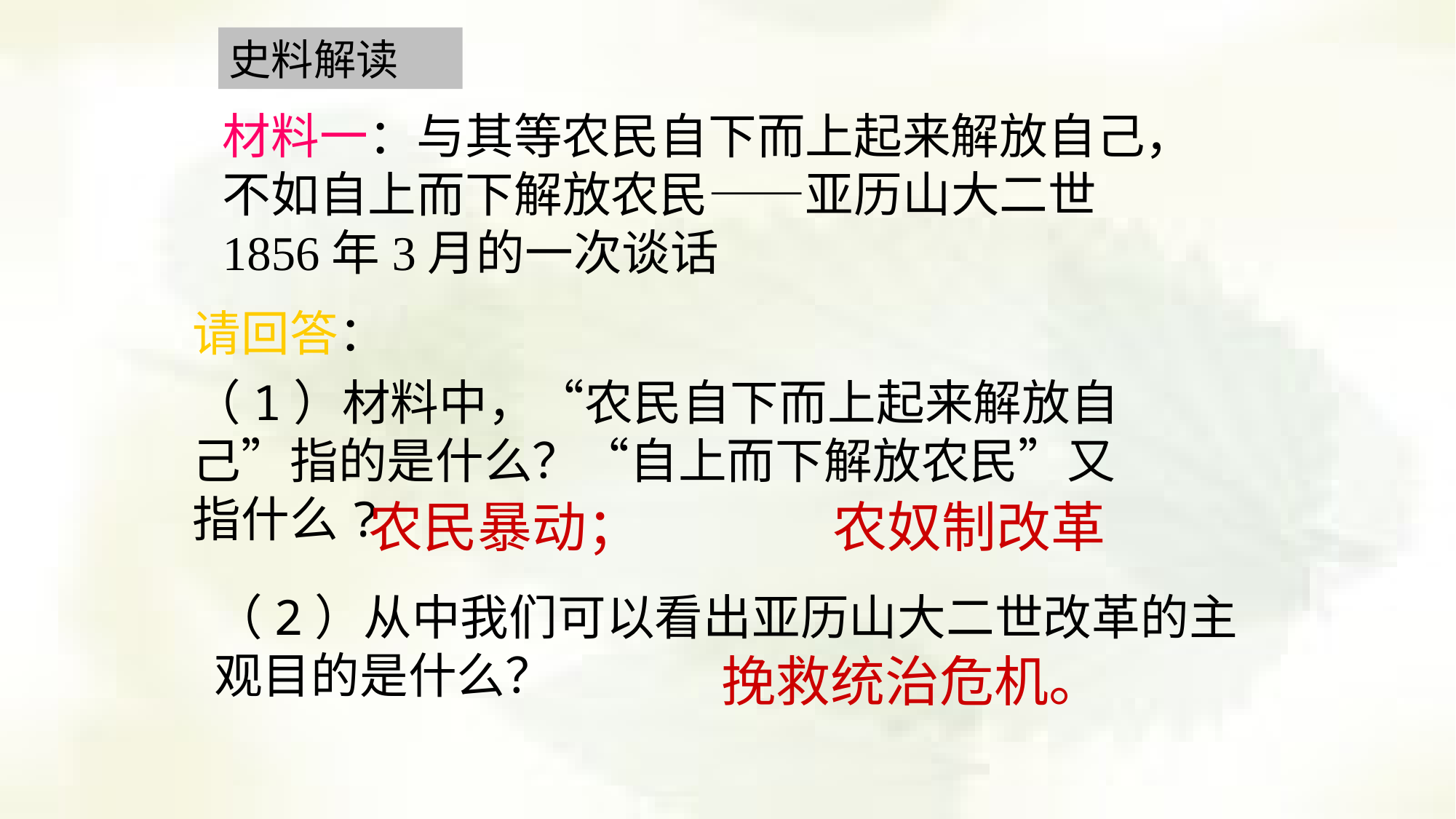

史料解读
材料一：与其等农民自下而上起来解放自己，不如自上而下解放农民——亚历山大二世1856年3月的一次谈话
请回答：
（1）材料中，“农民自下而上起来解放自己”指的是什么？“自上而下解放农民”又指什么?

农民暴动；
农奴制改革
（2）从中我们可以看出亚历山大二世改革的主观目的是什么？

挽救统治危机。